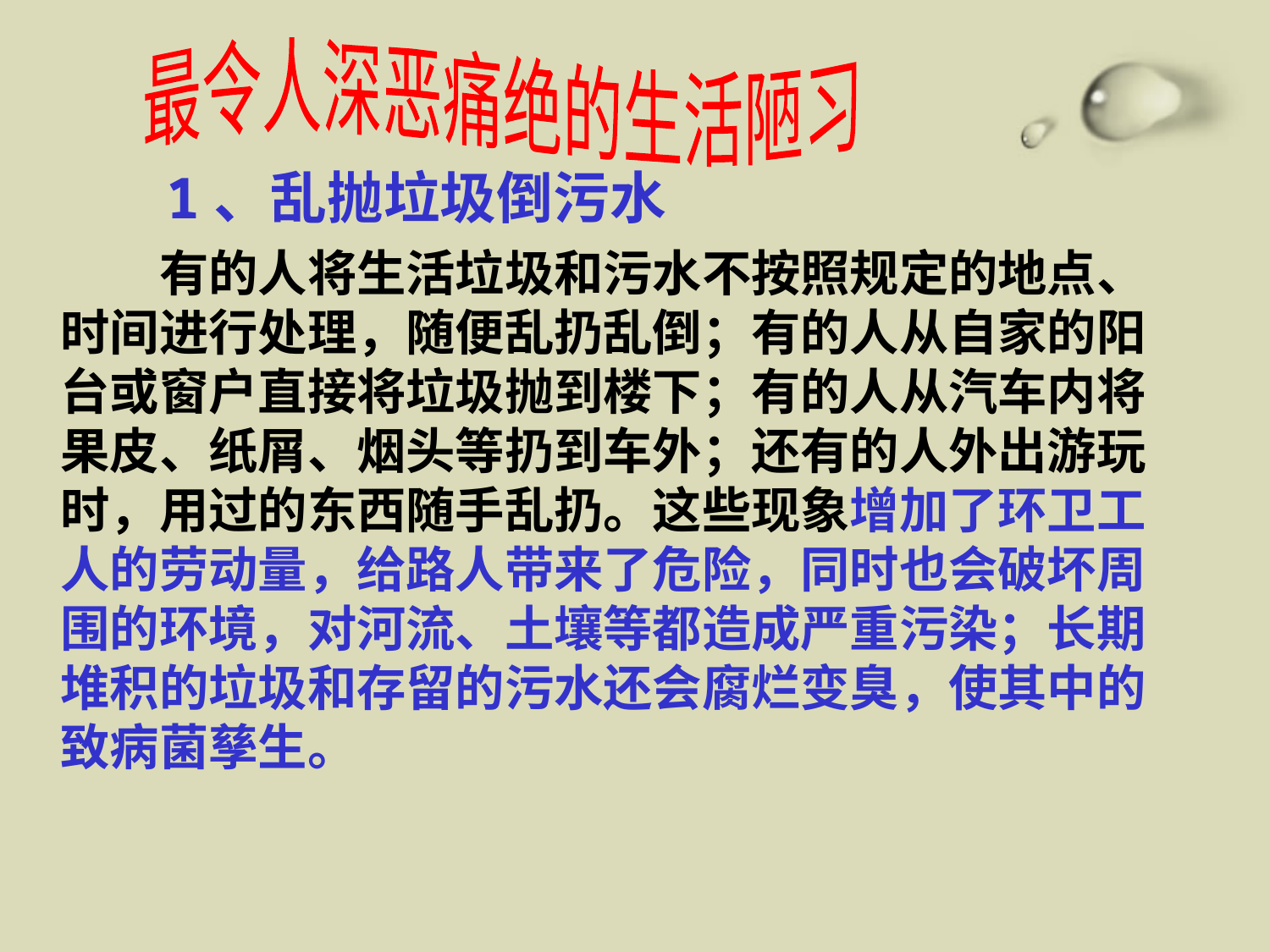

最令人深恶痛绝的生活陋习
1、乱抛垃圾倒污水
　　有的人将生活垃圾和污水不按照规定的地点、
时间进行处理，随便乱扔乱倒；有的人从自家的阳
台或窗户直接将垃圾抛到楼下；有的人从汽车内将
果皮、纸屑、烟头等扔到车外；还有的人外出游玩
时，用过的东西随手乱扔。这些现象增加了环卫工
人的劳动量，给路人带来了危险，同时也会破坏周
围的环境，对河流、土壤等都造成严重污染；长期
堆积的垃圾和存留的污水还会腐烂变臭，使其中的
致病菌孳生。